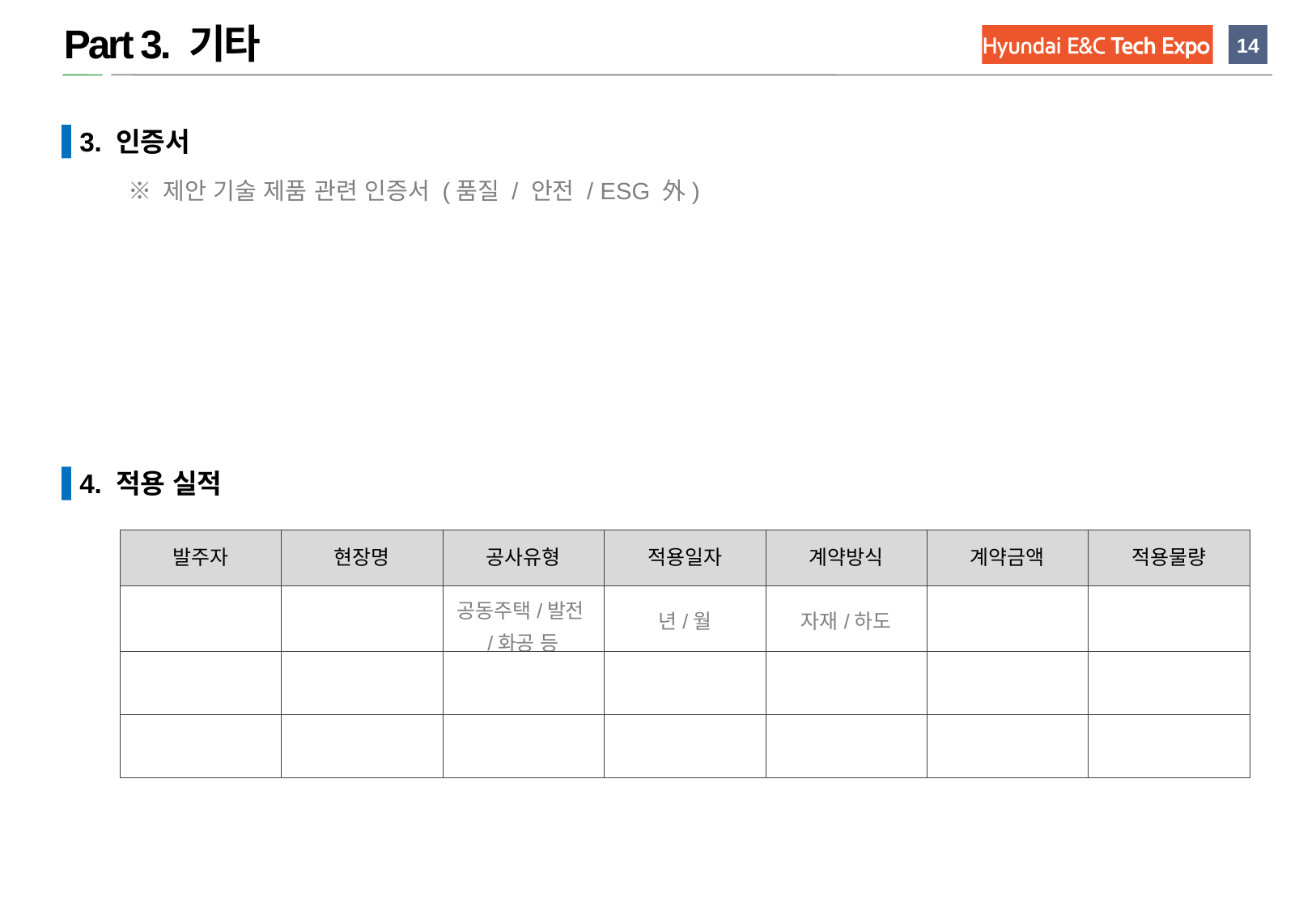

Part 3. 기타
   3. 인증서

※ 제안 기술 제품 관련 인증서 (품질 / 안전 / ESG 外)
   4. 적용 실적

| 발주자 | 현장명 | 공사유형 | 적용일자 | 계약방식 | 계약금액 | 적용물량 |
| --- | --- | --- | --- | --- | --- | --- |
|  |  | 공동주택/발전/화공 등 | 년/월 | 자재/하도 |  |  |
|  |  |  |  |  |  |  |
|  |  |  |  |  |  |  |